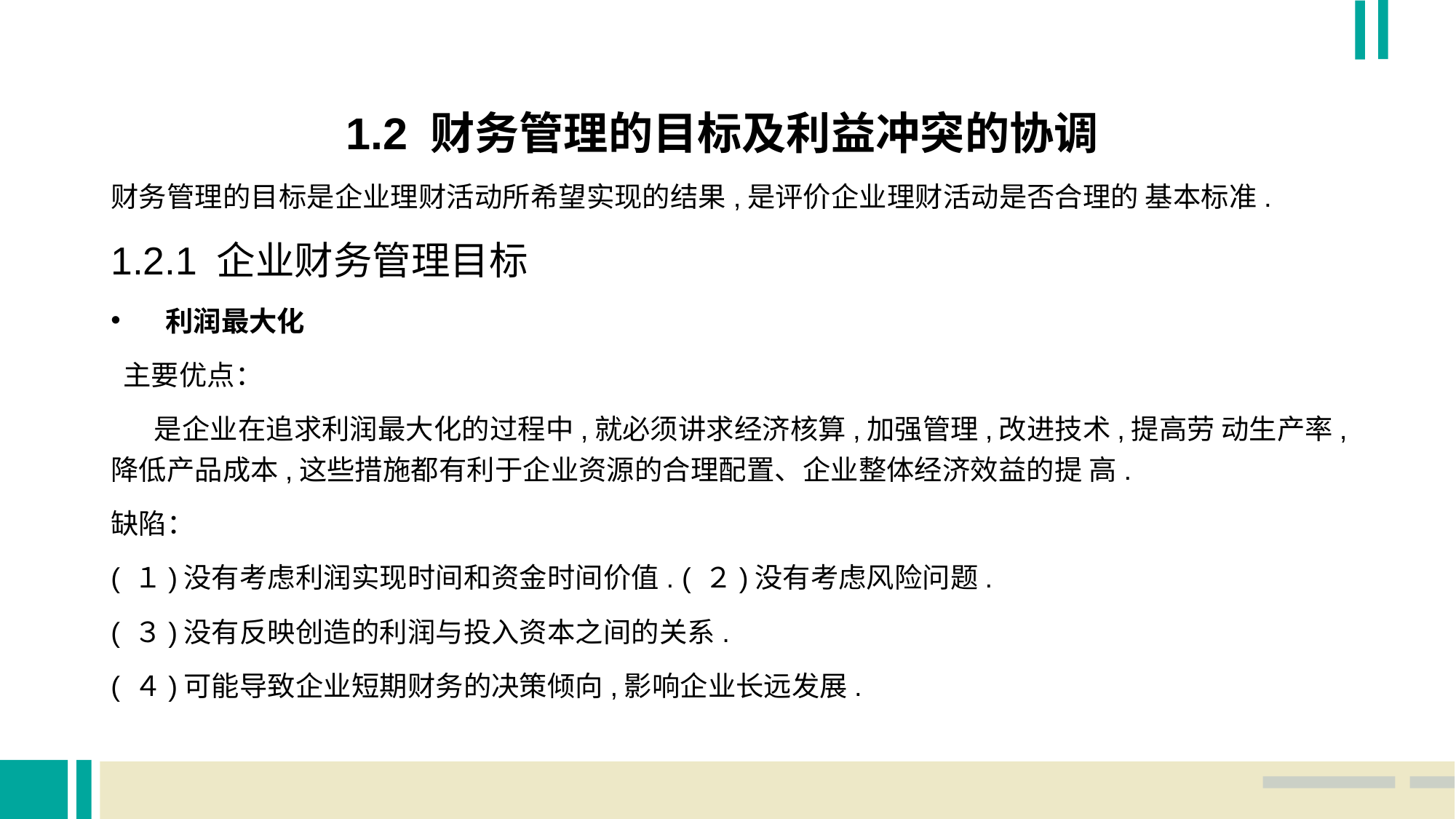

1.2 财务管理的目标及利益冲突的协调
财务管理的目标是企业理财活动所希望实现的结果,是评价企业理财活动是否合理的 基本标准.
1.2.1 企业财务管理目标
利润最大化
 主要优点：
      是企业在追求利润最大化的过程中,就必须讲求经济核算,加强管理,改进技术,提高劳 动生产率,降低产品成本,这些措施都有利于企业资源的合理配置、企业整体经济效益的提 高.
缺陷：
( １)没有考虑利润实现时间和资金时间价值. ( ２)没有考虑风险问题.
( ３)没有反映创造的利润与投入资本之间的关系.
( ４)可能导致企业短期财务的决策倾向,影响企业长远发展.